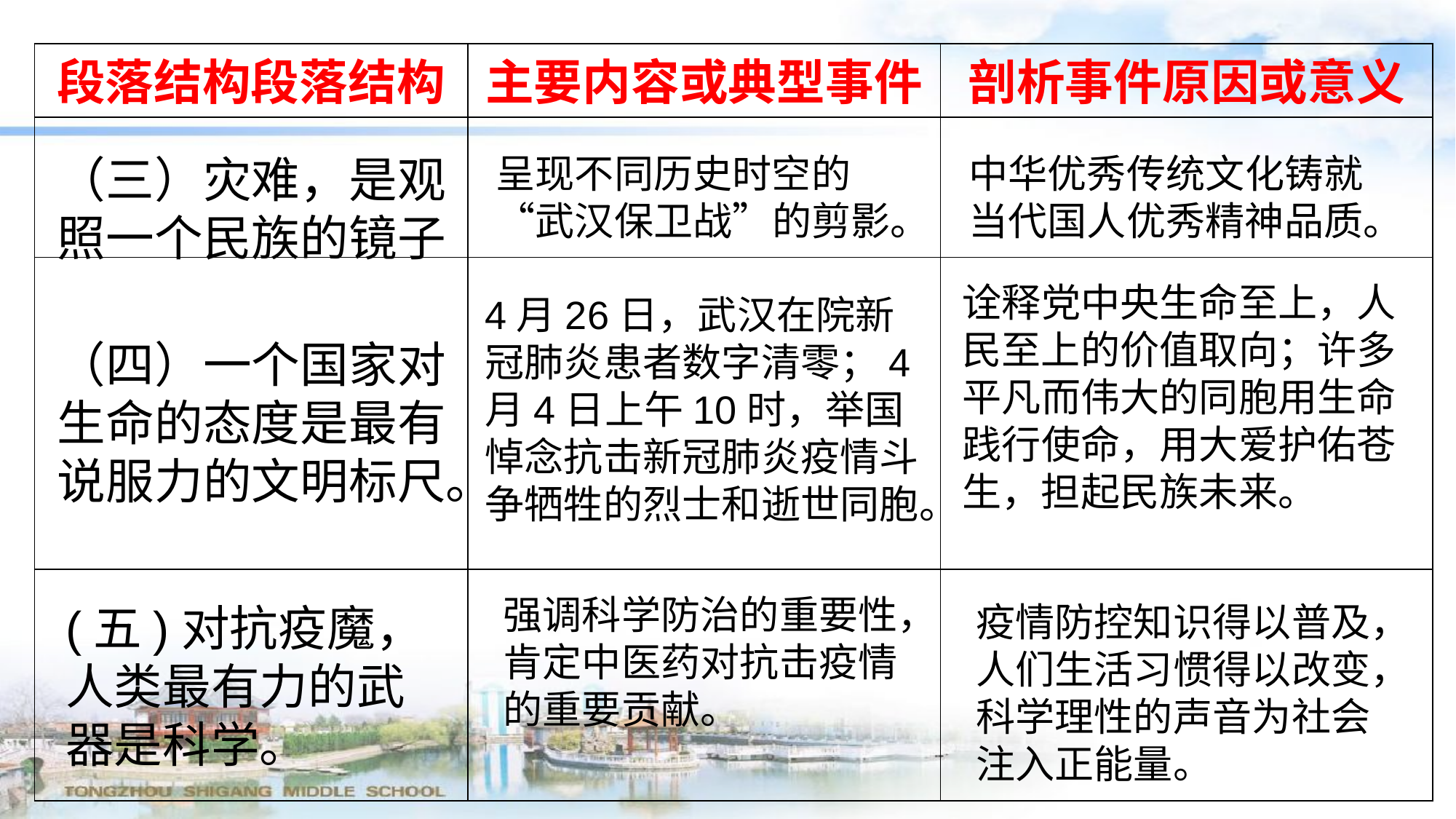

| 段落结构段落结构 | 主要内容或典型事件 | 剖析事件原因或意义 |
| --- | --- | --- |
|  |  |  |
|  |  |  |
|  |  |  |
（三）灾难，是观照一个民族的镜子
呈现不同历史时空的“武汉保卫战”的剪影。
中华优秀传统文化铸就当代国人优秀精神品质。
诠释党中央生命至上，人民至上的价值取向；许多平凡而伟大的同胞用生命践行使命，用大爱护佑苍生，担起民族未来。
4月26日，武汉在院新冠肺炎患者数字清零；4月4日上午10时，举国悼念抗击新冠肺炎疫情斗争牺牲的烈士和逝世同胞。
（四）一个国家对生命的态度是最有说服力的文明标尺。
强调科学防治的重要性，肯定中医药对抗击疫情的重要贡献。
(五)对抗疫魔，人类最有力的武器是科学。
疫情防控知识得以普及，人们生活习惯得以改变，科学理性的声音为社会注入正能量。